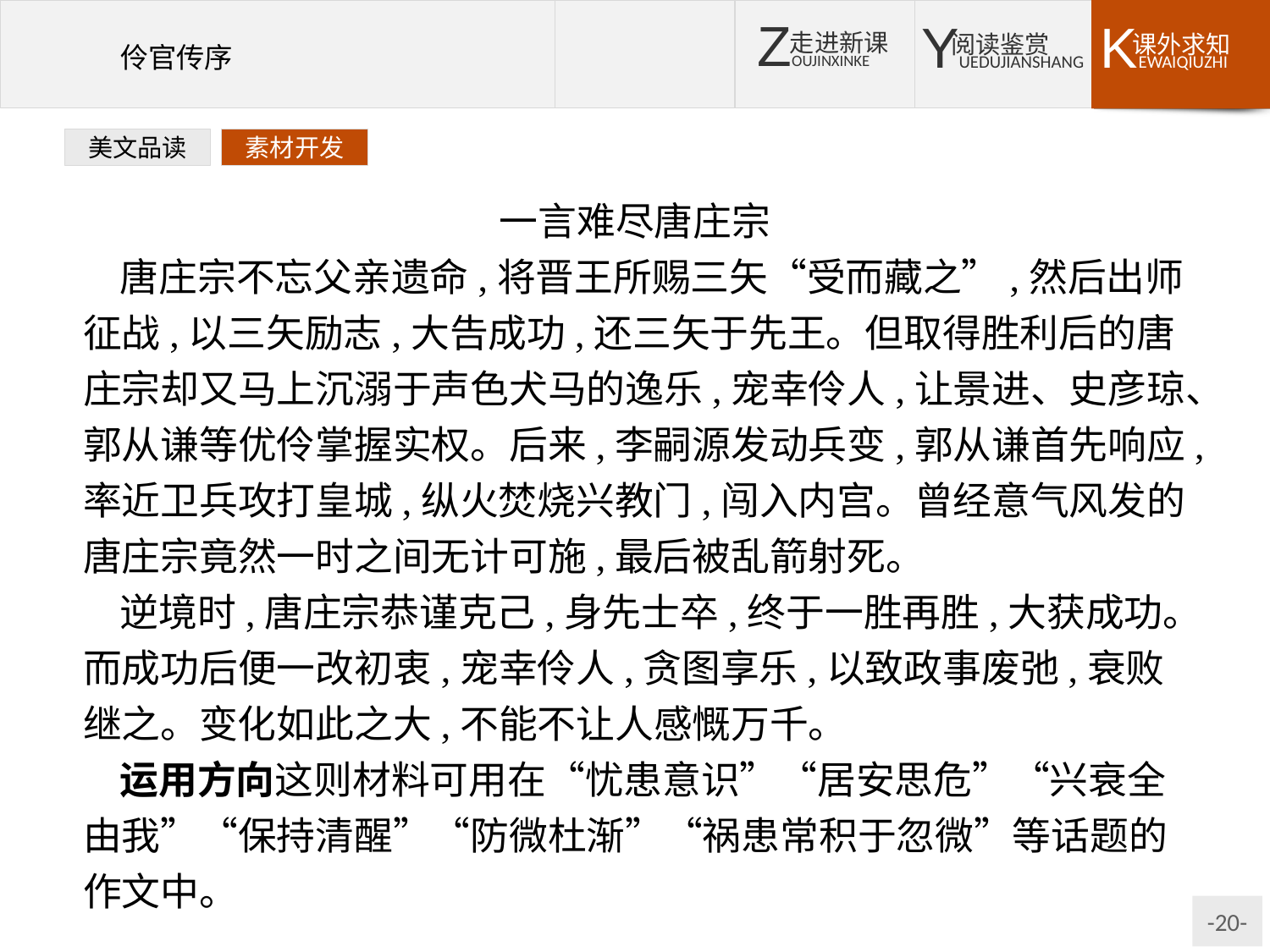

美文品读
素材开发
一言难尽唐庄宗
唐庄宗不忘父亲遗命,将晋王所赐三矢“受而藏之”,然后出师征战,以三矢励志,大告成功,还三矢于先王。但取得胜利后的唐庄宗却又马上沉溺于声色犬马的逸乐,宠幸伶人,让景进、史彦琼、郭从谦等优伶掌握实权。后来,李嗣源发动兵变,郭从谦首先响应,率近卫兵攻打皇城,纵火焚烧兴教门,闯入内宫。曾经意气风发的唐庄宗竟然一时之间无计可施,最后被乱箭射死。
逆境时,唐庄宗恭谨克己,身先士卒,终于一胜再胜,大获成功。而成功后便一改初衷,宠幸伶人,贪图享乐,以致政事废弛,衰败继之。变化如此之大,不能不让人感慨万千。
运用方向这则材料可用在“忧患意识”“居安思危”“兴衰全由我”“保持清醒”“防微杜渐”“祸患常积于忽微”等话题的作文中。